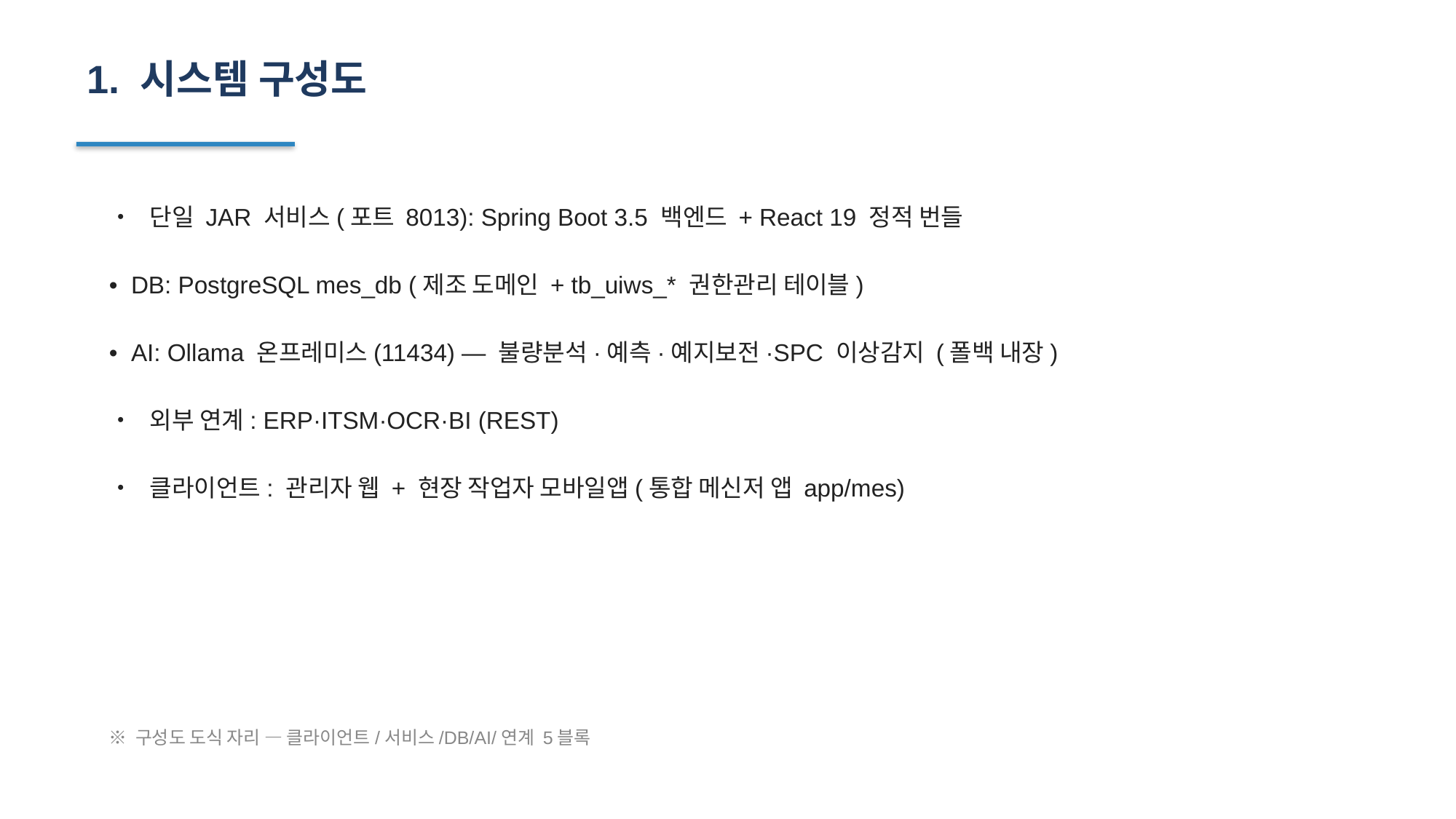

1. 시스템 구성도

•  단일 JAR 서비스(포트 8013): Spring Boot 3.5 백엔드 + React 19 정적 번들
•  DB: PostgreSQL mes_db (제조 도메인 + tb_uiws_* 권한관리 테이블)
•  AI: Ollama 온프레미스(11434) — 불량분석·예측·예지보전·SPC 이상감지 (폴백 내장)
•  외부 연계: ERP·ITSM·OCR·BI (REST)
•  클라이언트: 관리자 웹 + 현장 작업자 모바일앱(통합 메신저 앱 app/mes)
※ 구성도 도식 자리 — 클라이언트/서비스/DB/AI/연계 5블록